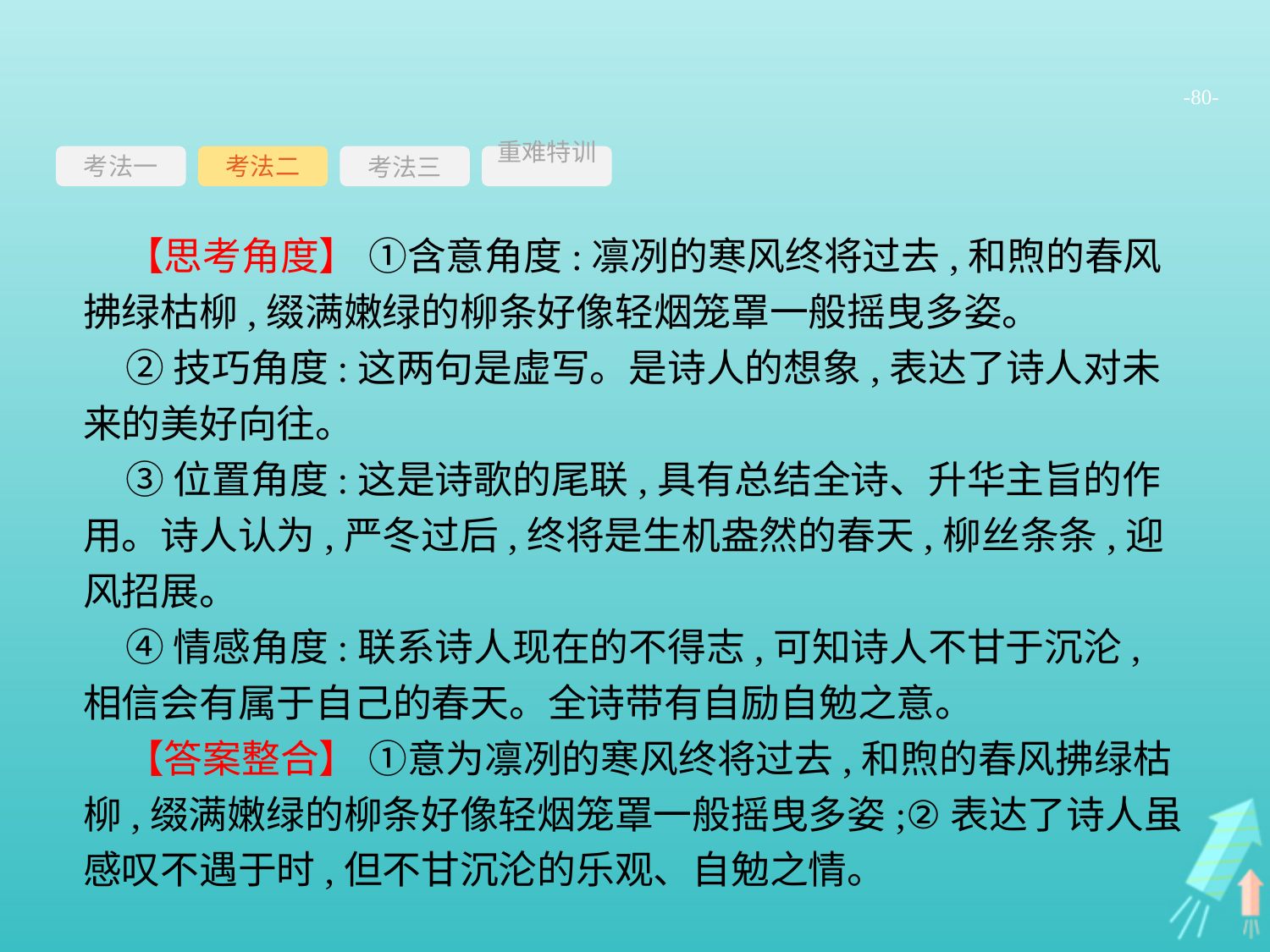

-80-
考法一
考法三
重难特训
考法二
【思考角度】 ①含意角度:凛冽的寒风终将过去,和煦的春风拂绿枯柳,缀满嫩绿的柳条好像轻烟笼罩一般摇曳多姿。
②技巧角度:这两句是虚写。是诗人的想象,表达了诗人对未来的美好向往。
③位置角度:这是诗歌的尾联,具有总结全诗、升华主旨的作用。诗人认为,严冬过后,终将是生机盎然的春天,柳丝条条,迎风招展。
④情感角度:联系诗人现在的不得志,可知诗人不甘于沉沦,相信会有属于自己的春天。全诗带有自励自勉之意。
【答案整合】 ①意为凛冽的寒风终将过去,和煦的春风拂绿枯柳,缀满嫩绿的柳条好像轻烟笼罩一般摇曳多姿;②表达了诗人虽感叹不遇于时,但不甘沉沦的乐观、自勉之情。